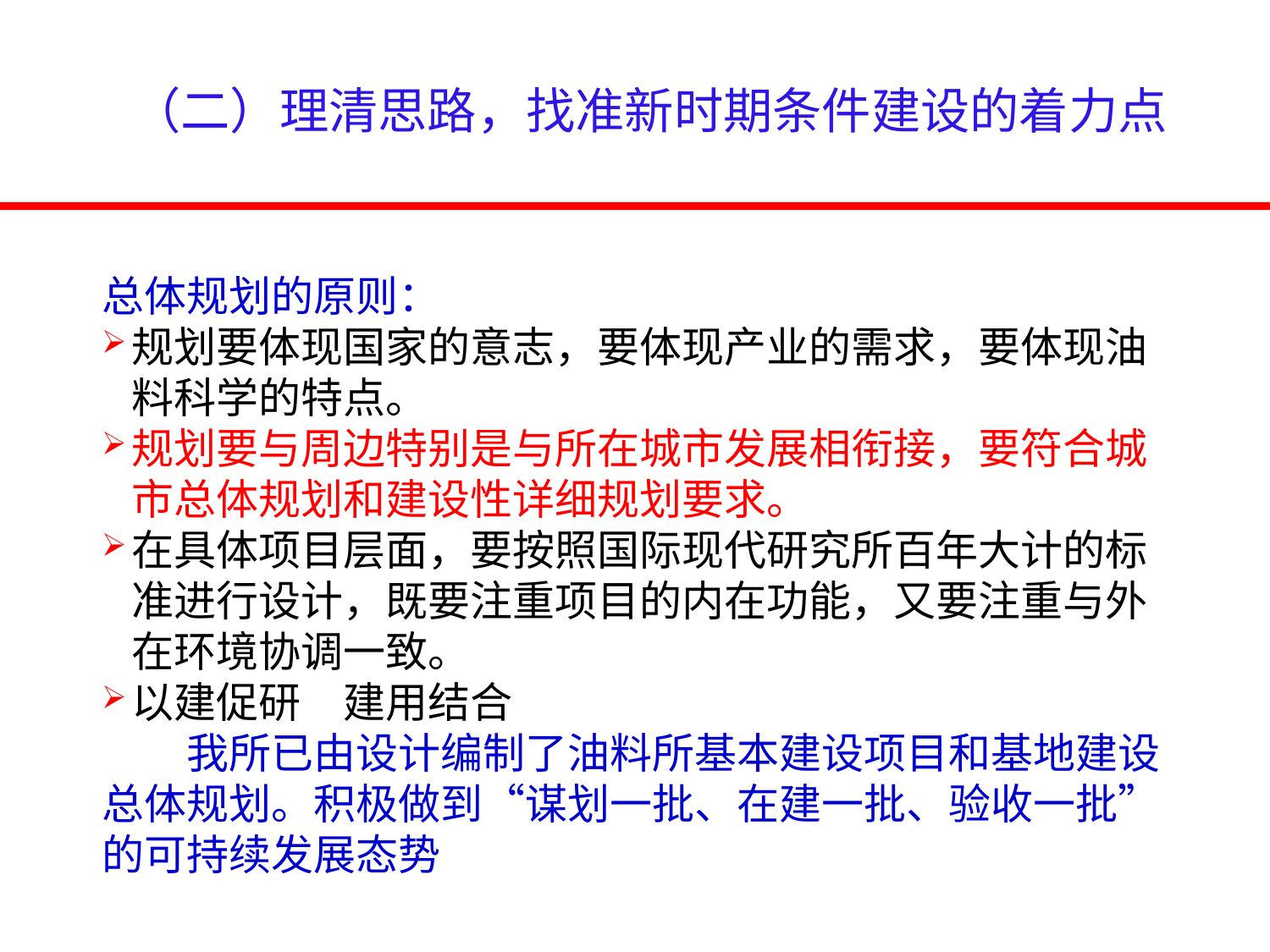

（二）理清思路，找准新时期条件建设的着力点

总体规划的原则：
规划要体现国家的意志，要体现产业的需求，要体现油料科学的特点。
规划要与周边特别是与所在城市发展相衔接，要符合城市总体规划和建设性详细规划要求。
在具体项目层面，要按照国际现代研究所百年大计的标准进行设计，既要注重项目的内在功能，又要注重与外在环境协调一致。
以建促研　建用结合
　　我所已由设计编制了油料所基本建设项目和基地建设总体规划。积极做到“谋划一批、在建一批、验收一批”的可持续发展态势